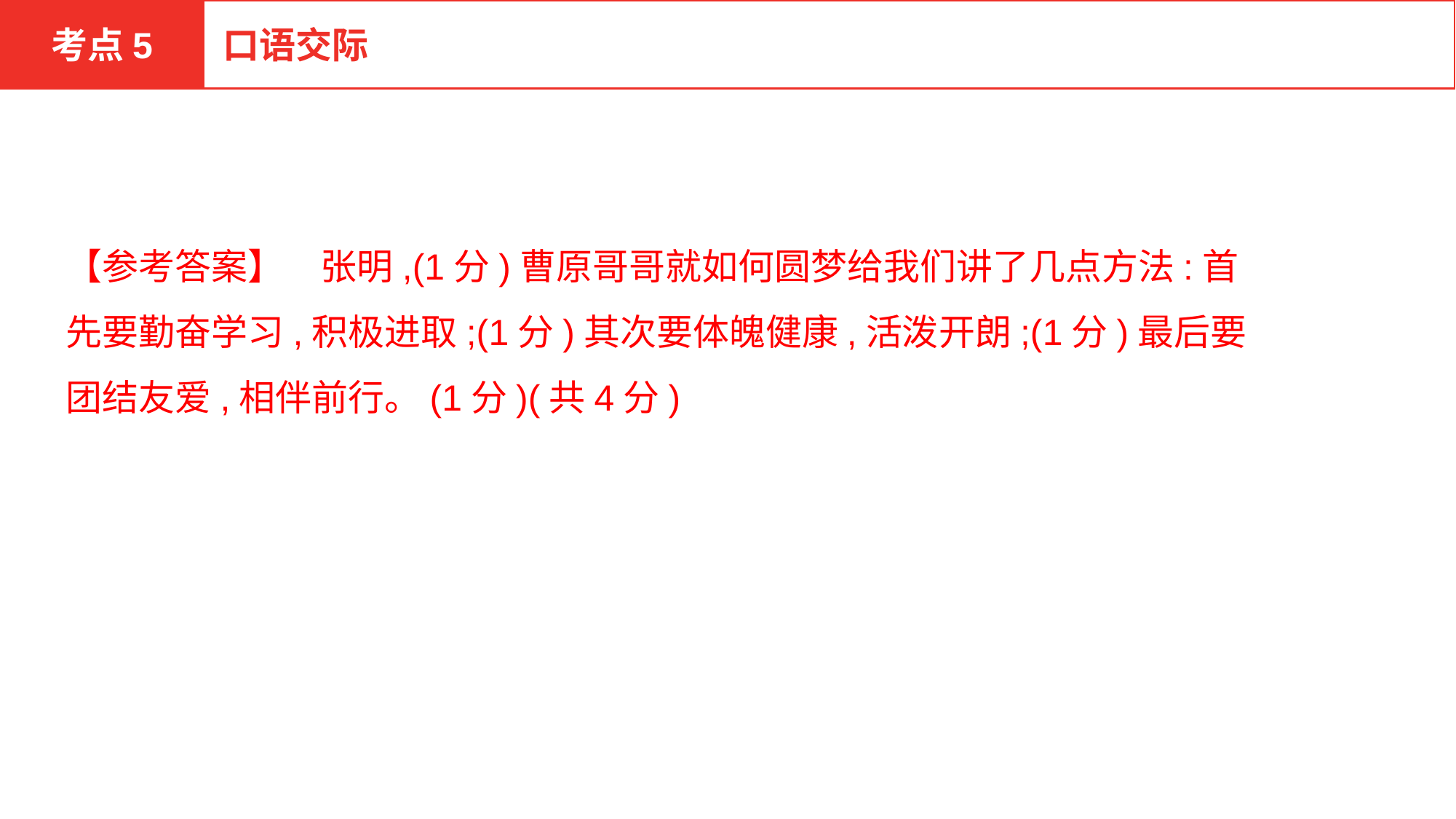

考点5
口语交际
【参考答案】　张明,(1分)曹原哥哥就如何圆梦给我们讲了几点方法:首先要勤奋学习,积极进取;(1分)其次要体魄健康,活泼开朗;(1分)最后要团结友爱,相伴前行。(1分)(共4分)